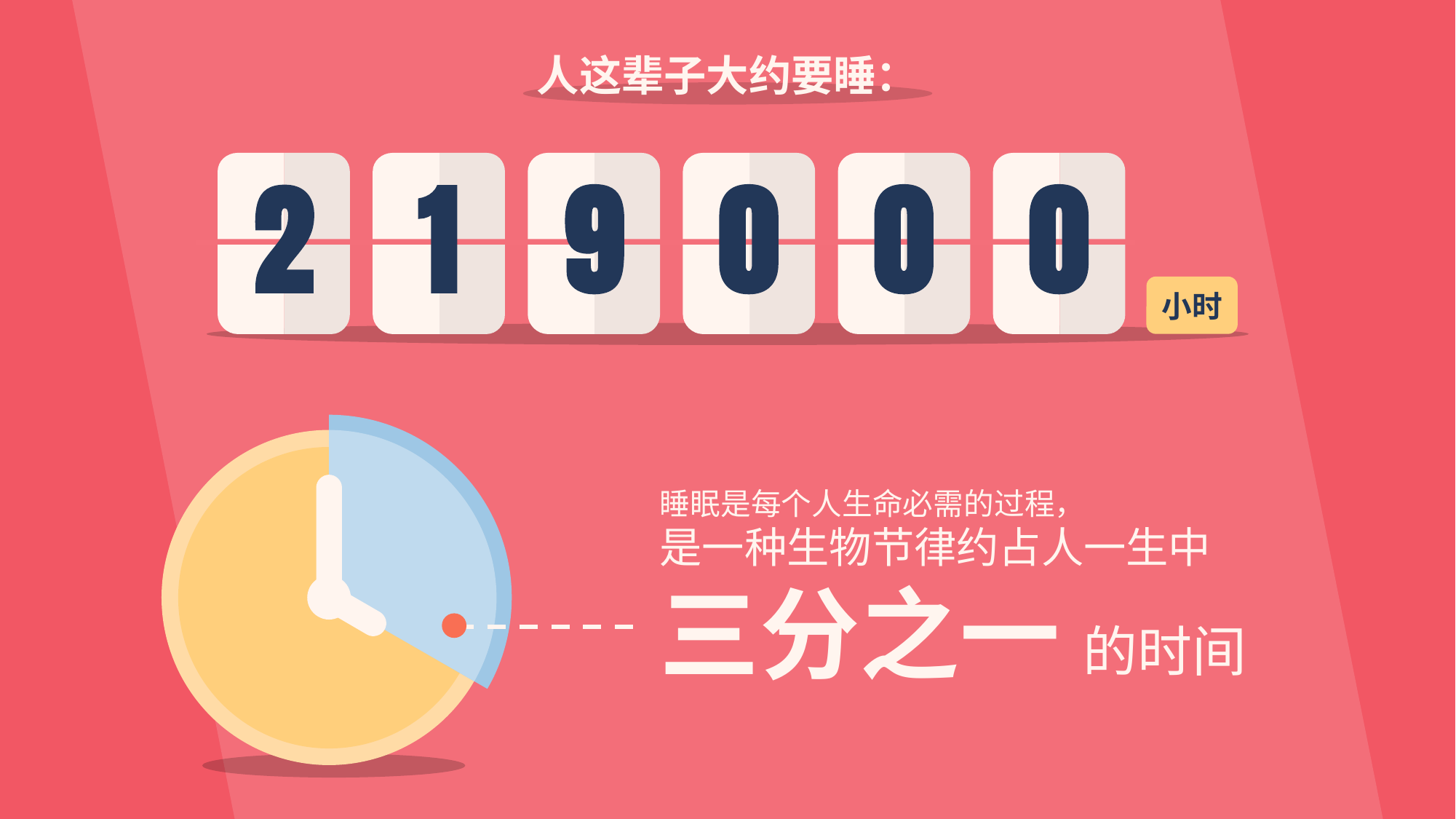

人这辈子大约要睡：

2
1
9
0
0
0

小时

睡眠是每个人生命必需的过程，
是一种生物节律约占人一生中
三分之一 的时间